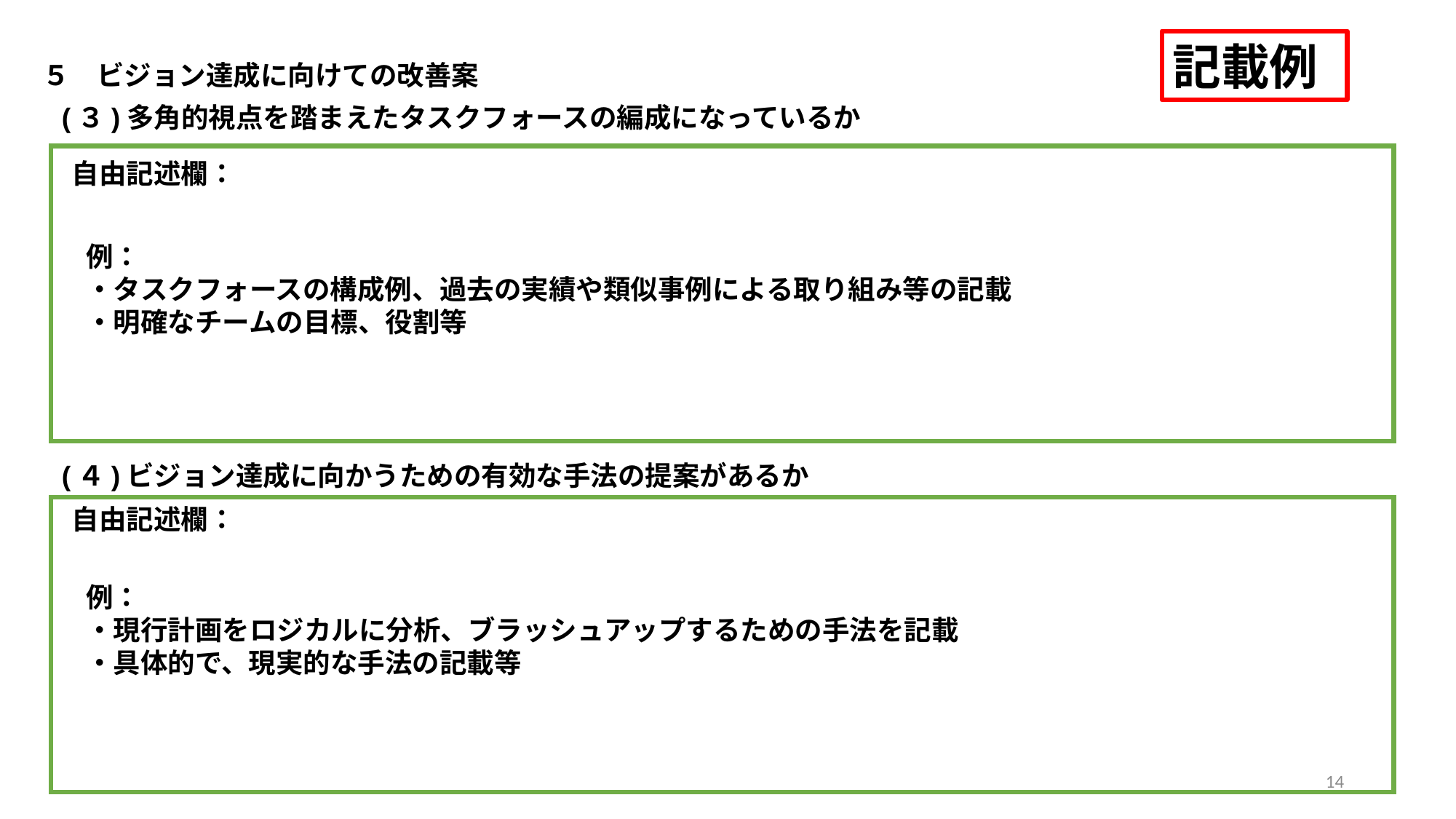

記載例
５　ビジョン達成に向けての改善案
(３)多角的視点を踏まえたタスクフォースの編成になっているか

自由記述欄：
例：
・タスクフォースの構成例、過去の実績や類似事例による取り組み等の記載
・明確なチームの目標、役割等
(４)ビジョン達成に向かうための有効な手法の提案があるか

自由記述欄：
例：
・現行計画をロジカルに分析、ブラッシュアップするための手法を記載
・具体的で、現実的な手法の記載等
14